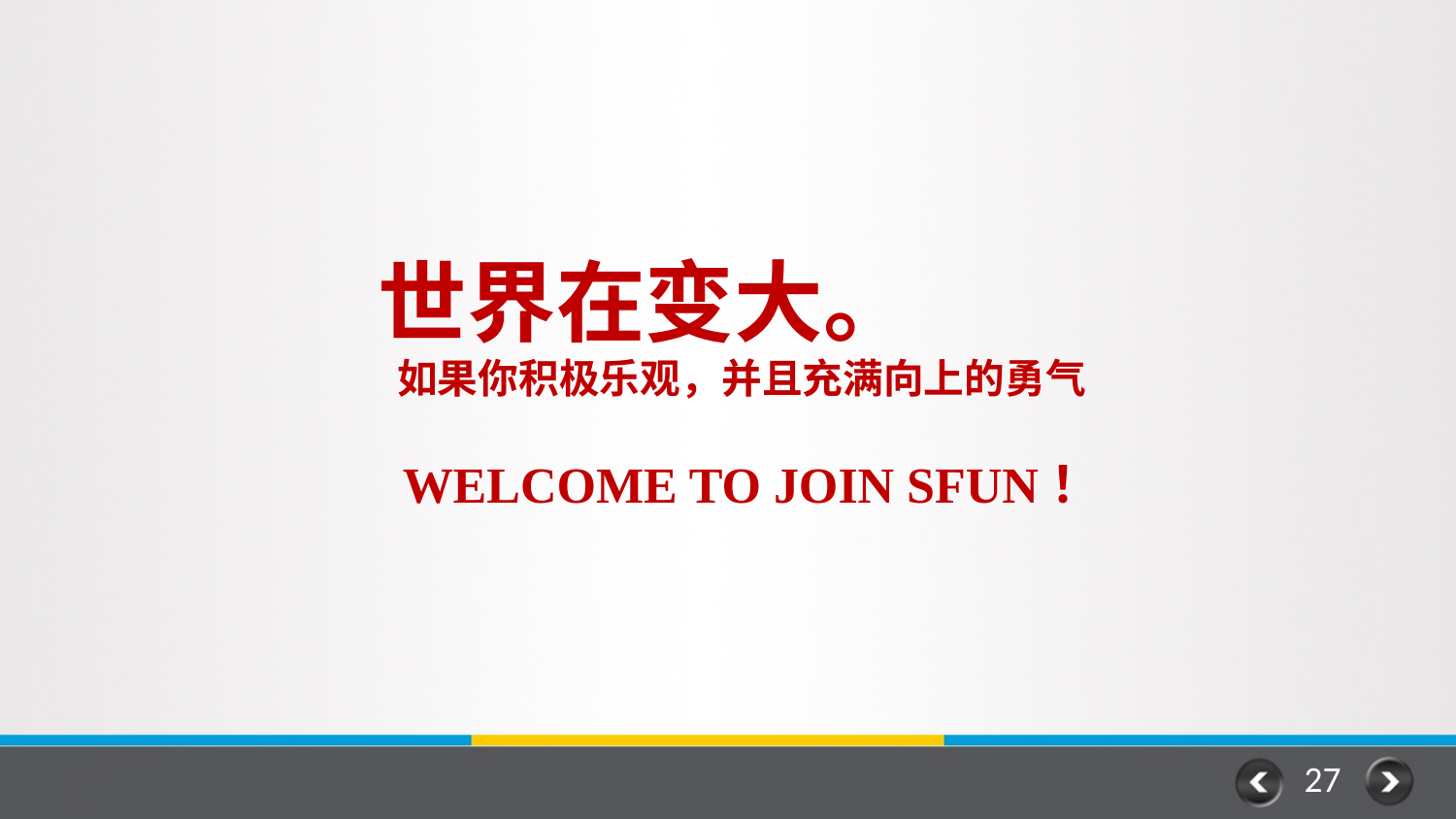

世界在变大。
 如果你积极乐观，并且充满向上的勇气

WELCOME TO JOIN SFUN！
27